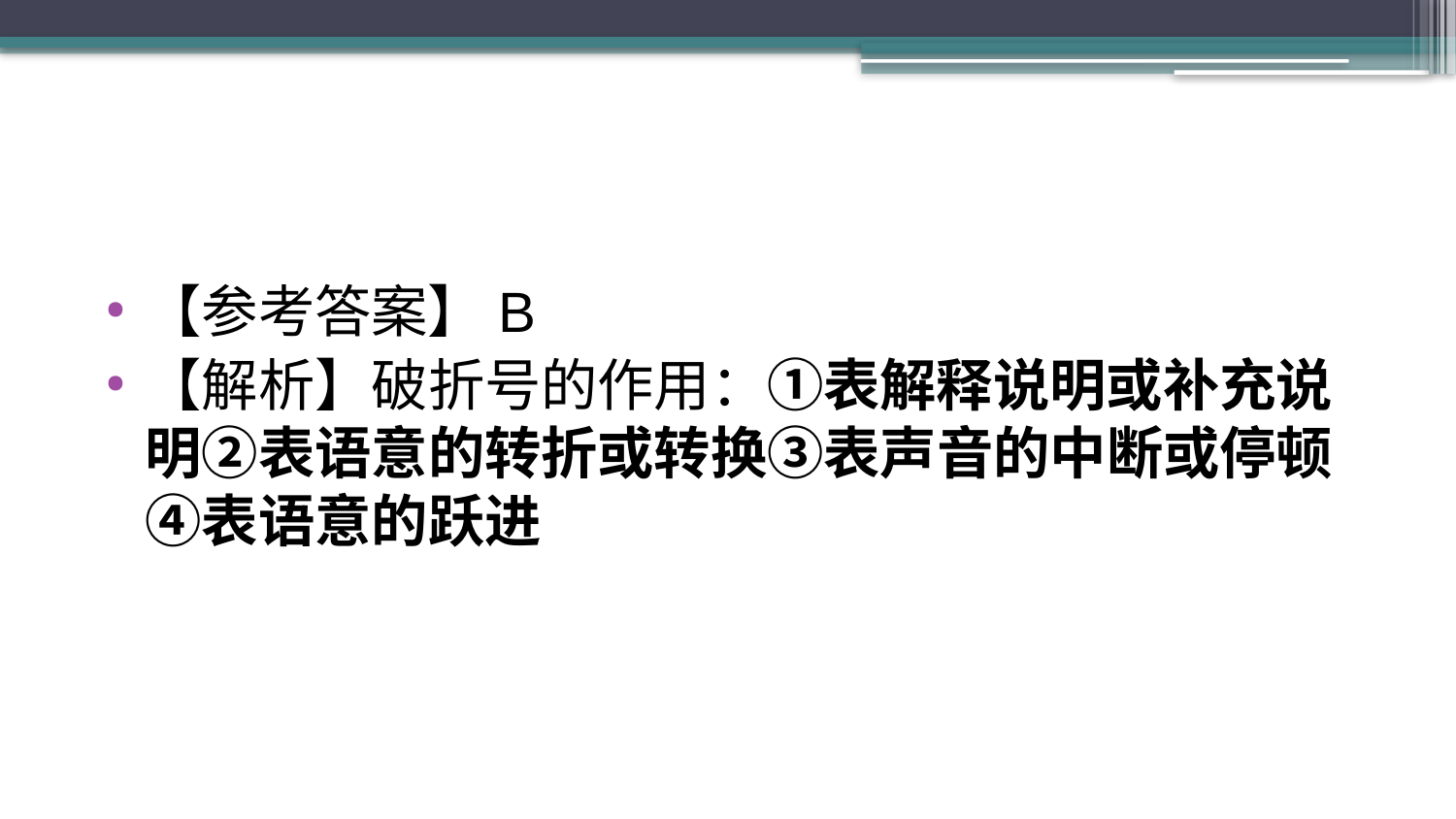

#
【参考答案】B
【解析】破折号的作用：①表解释说明或补充说明②表语意的转折或转换③表声音的中断或停顿④表语意的跃进